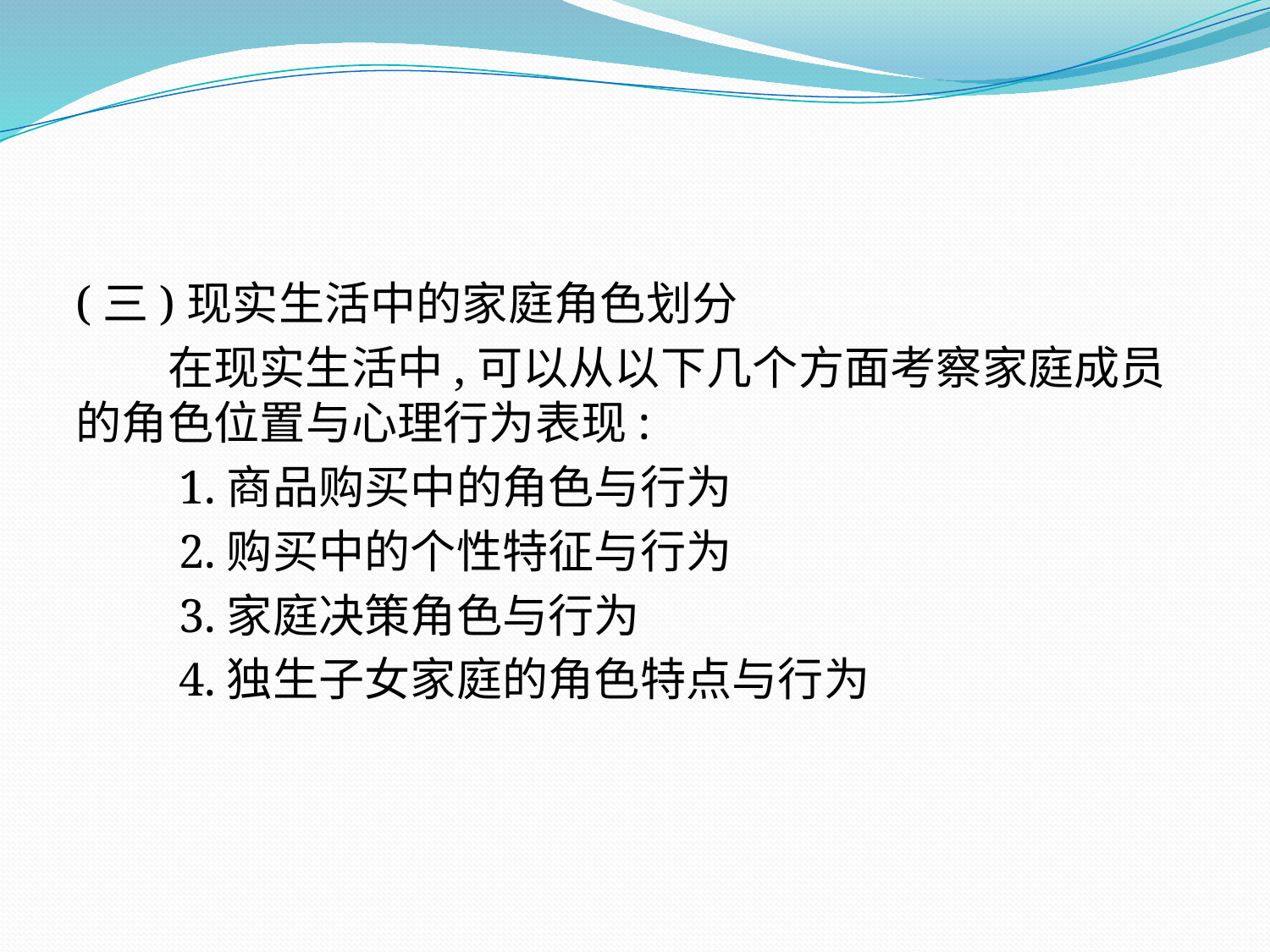

(三)现实生活中的家庭角色划分
　　在现实生活中,可以从以下几个方面考察家庭成员的角色位置与心理行为表现:
　　1.商品购买中的角色与行为
　　2.购买中的个性特征与行为
　　3.家庭决策角色与行为
　　4.独生子女家庭的角色特点与行为